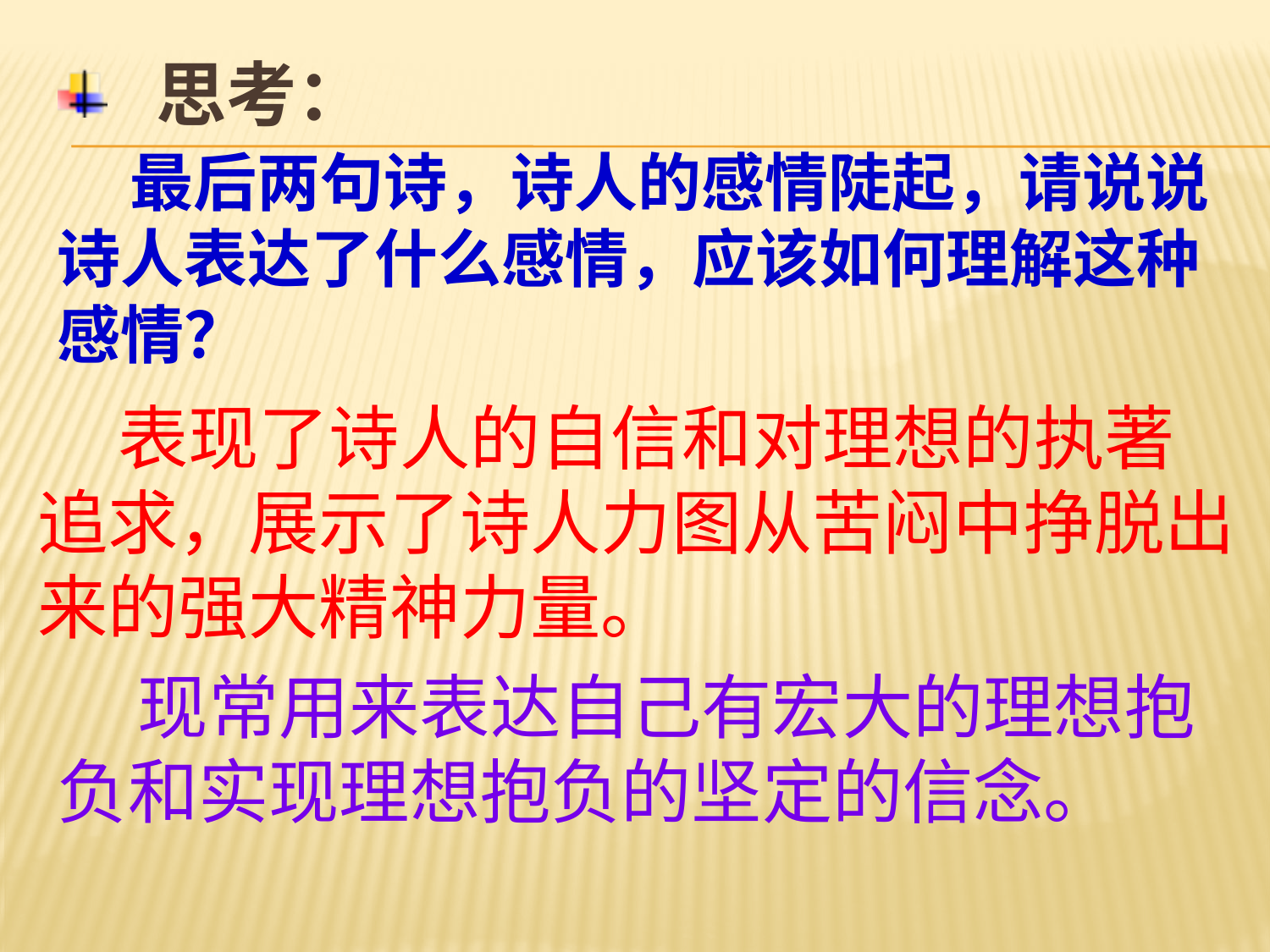

思考：
    最后两句诗，诗人的感情陡起，请说说诗人表达了什么感情，应该如何理解这种感情？
    表现了诗人的自信和对理想的执著追求，展示了诗人力图从苦闷中挣脱出来的强大精神力量。
    现常用来表达自己有宏大的理想抱负和实现理想抱负的坚定的信念。